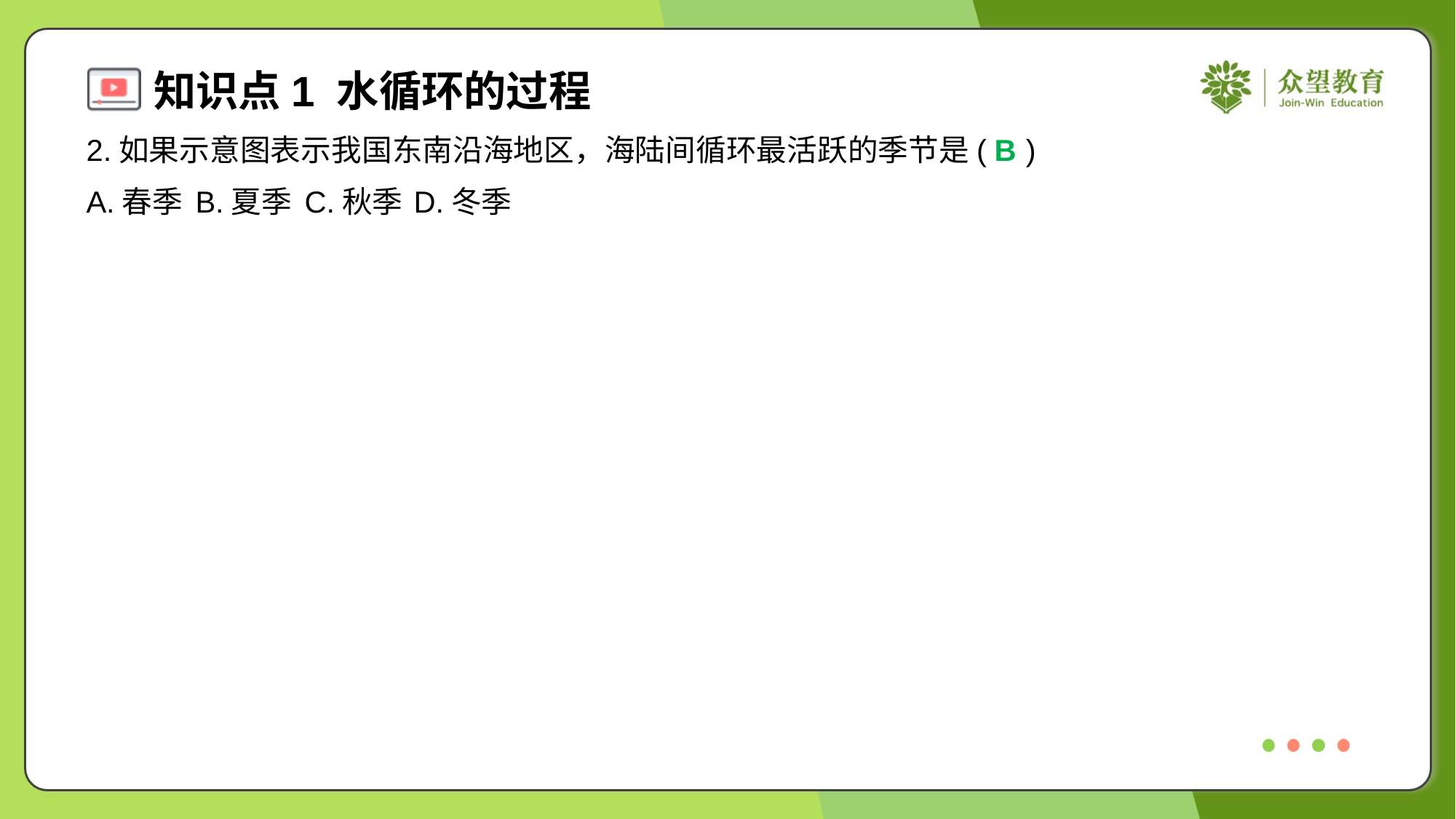

2.如果示意图表示我国东南沿海地区，海陆间循环最活跃的季节是(     )
B
A.春季	B.夏季	C.秋季	D.冬季